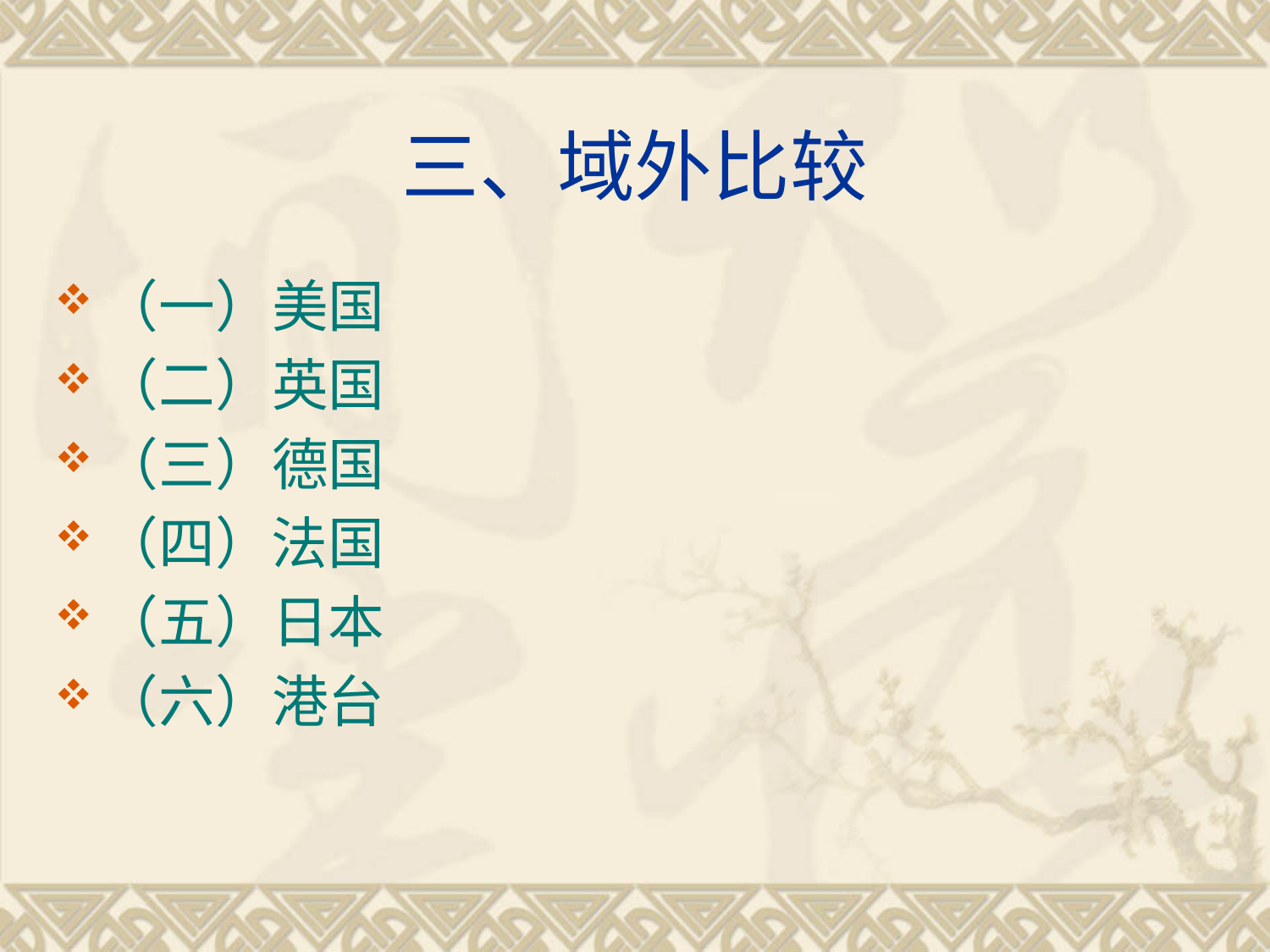

# 三、域外比较
（一）美国
（二）英国
（三）德国
（四）法国
（五）日本
（六）港台